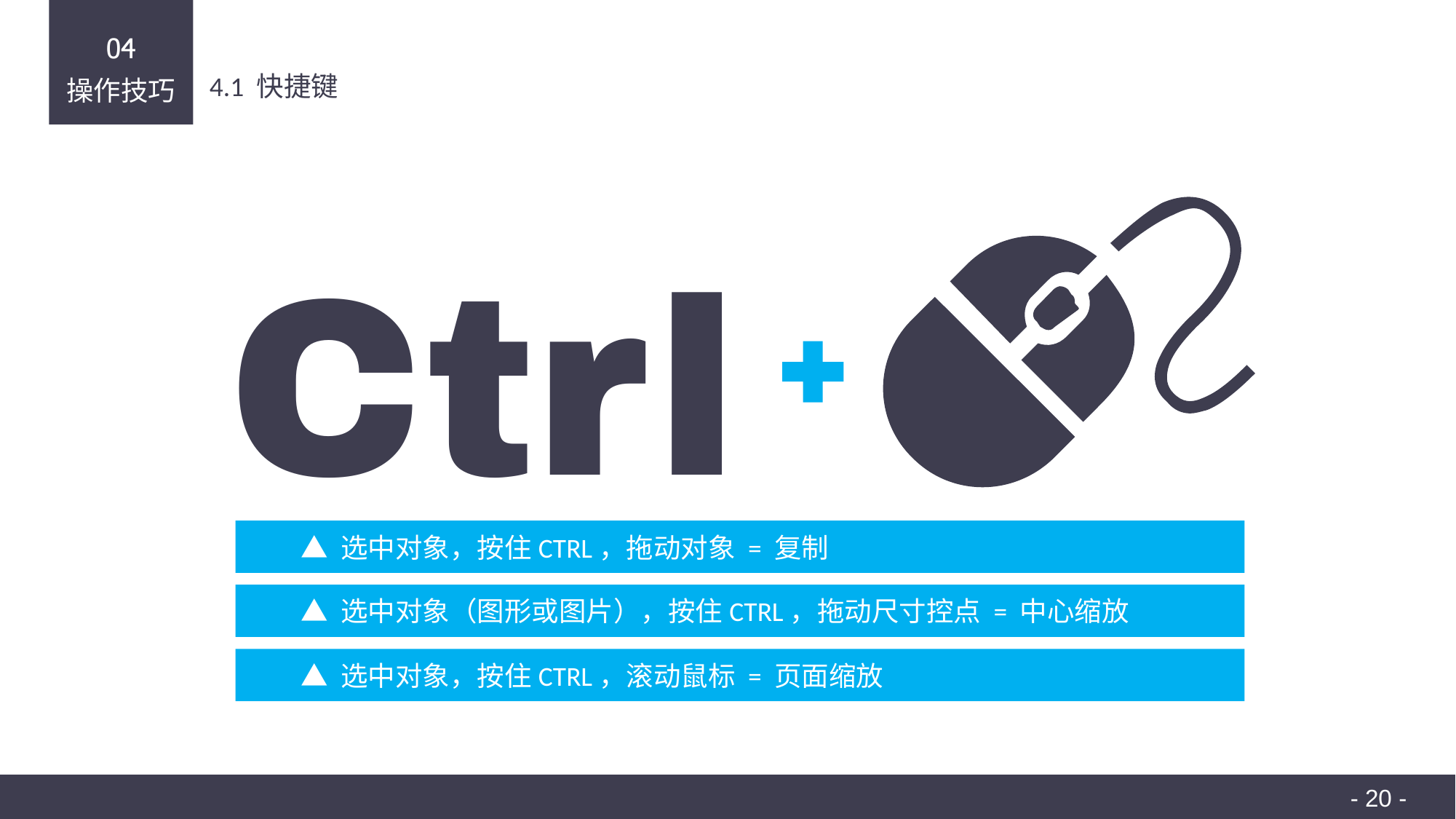

4.1 快捷键

Ctrl

▲ 选中对象，按住CTRL，拖动对象 = 复制
▲ 选中对象（图形或图片），按住CTRL，拖动尺寸控点 = 中心缩放
▲ 选中对象，按住CTRL，滚动鼠标 = 页面缩放